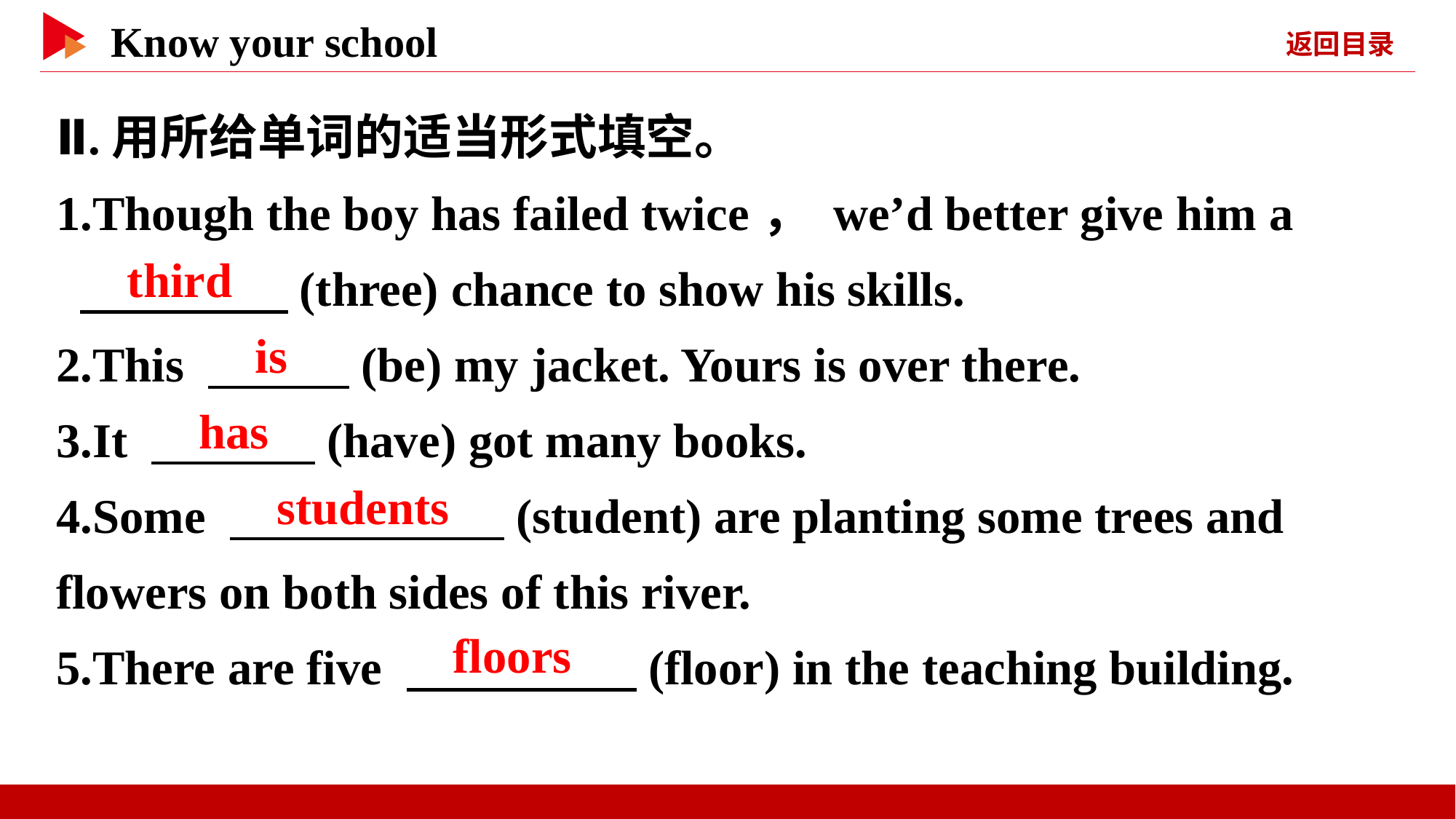

Ⅱ.用所给单词的适当形式填空。
1.Though the boy has failed twice， we’d better give him a
 　          　(three) chance to show his skills.
2.This 　    　(be) my jacket. Yours is over there.
3.It 　      　(have) got many books.
4.Some 　                　(student) are planting some trees and flowers on both sides of this river.
5.There are five 　            　(floor) in the teaching building.
　third
　is
　has
　students
　floors